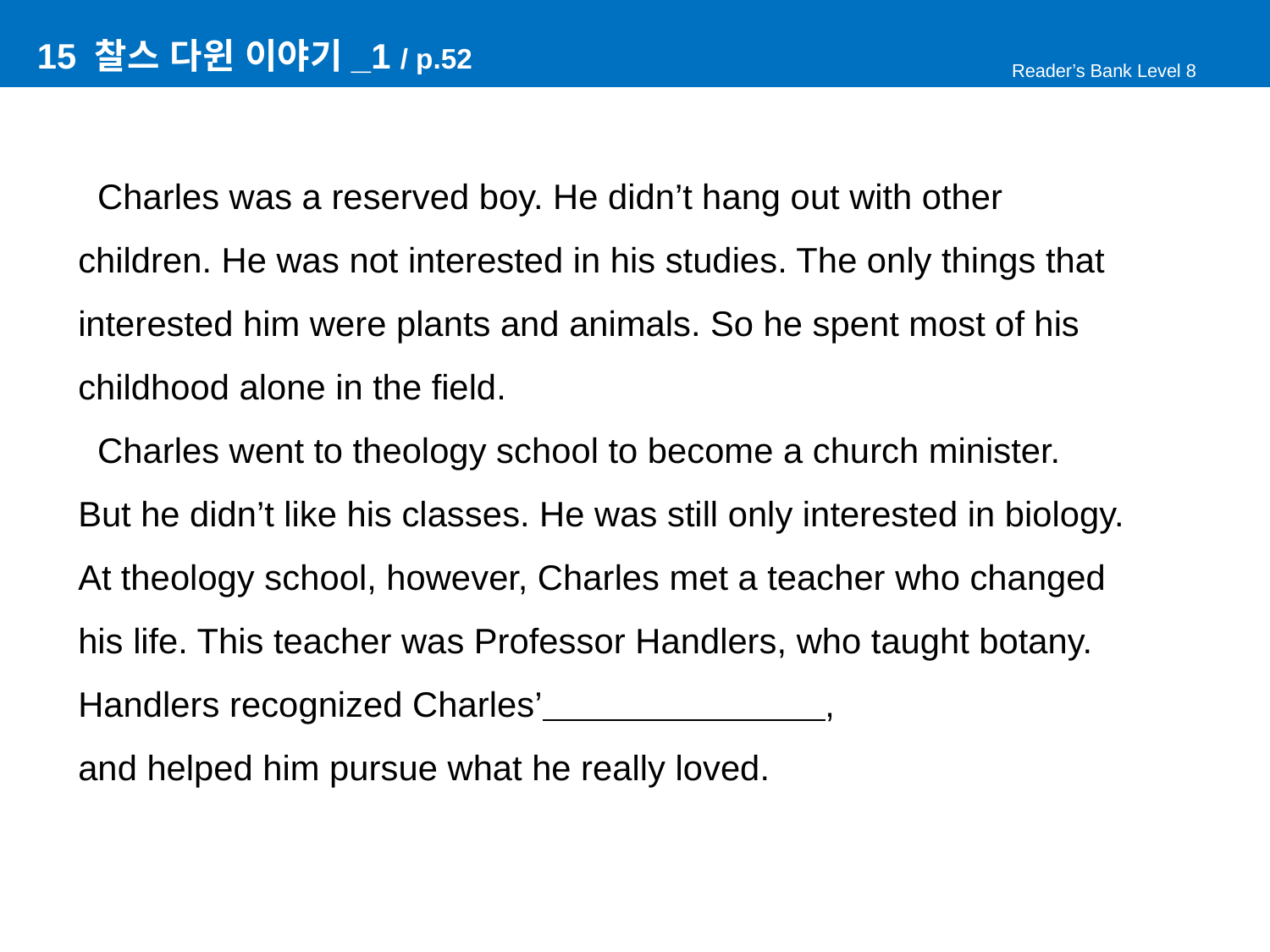

# 15 찰스 다윈 이야기_1 / p.52
Reader’s Bank Level 8

  Charles was a reserved boy. He didn’t hang out with other
children. He was not interested in his studies. The only things that
interested him were plants and animals. So he spent most of his
childhood alone in the field.
  Charles went to theology school to become a church minister.
But he didn’t like his classes. He was still only interested in biology.
At theology school, however, Charles met a teacher who changed
his life. This teacher was Professor Handlers, who taught botany.
Handlers recognized Charles’                             ,
and helped him pursue what he really loved.